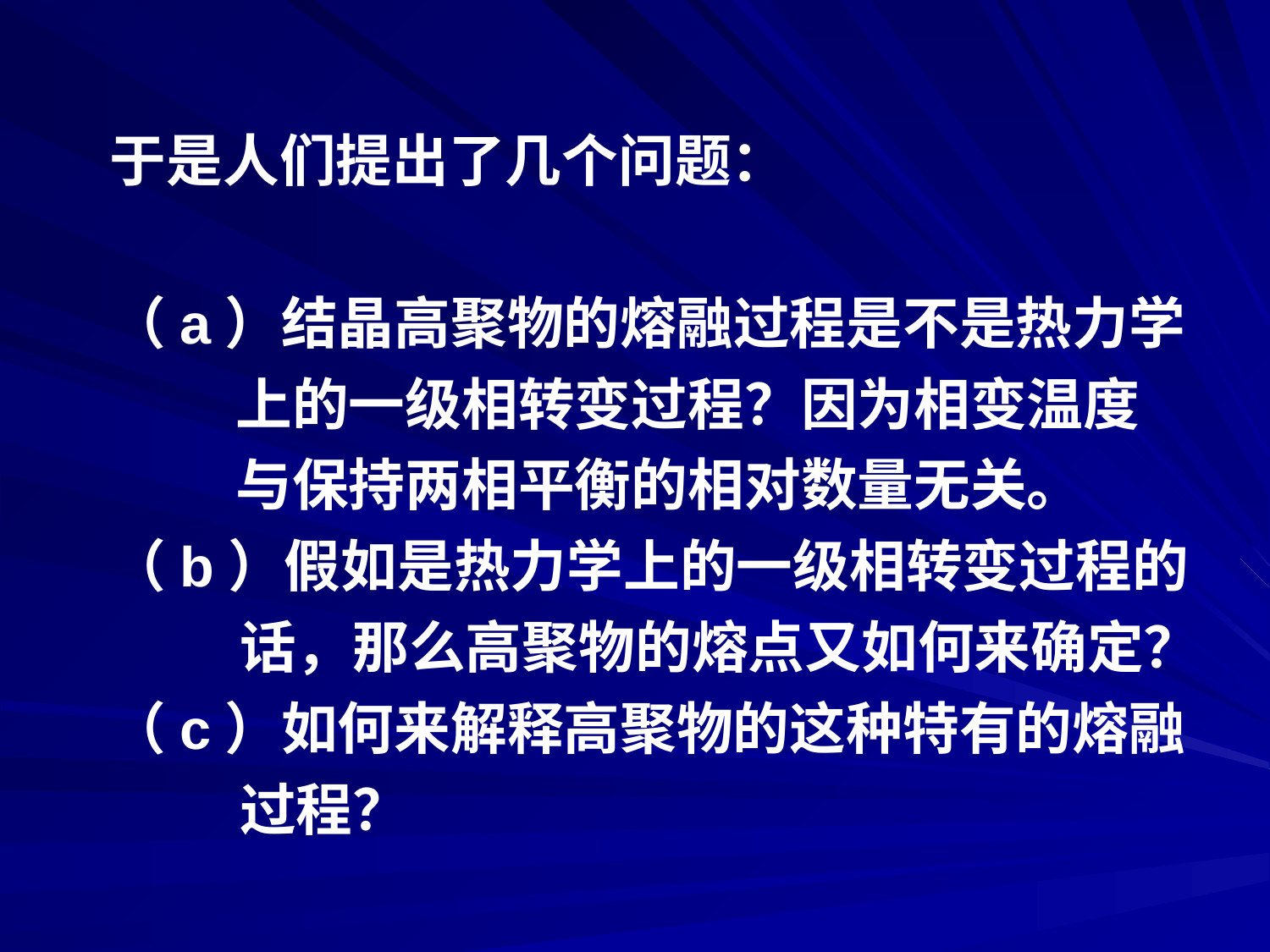

于是人们提出了几个问题：

（a）结晶高聚物的熔融过程是不是热力学
　　 上的一级相转变过程？因为相变温度
　　 与保持两相平衡的相对数量无关。
（b）假如是热力学上的一级相转变过程的
         话，那么高聚物的熔点又如何来确定？
（c）如何来解释高聚物的这种特有的熔融
         过程？